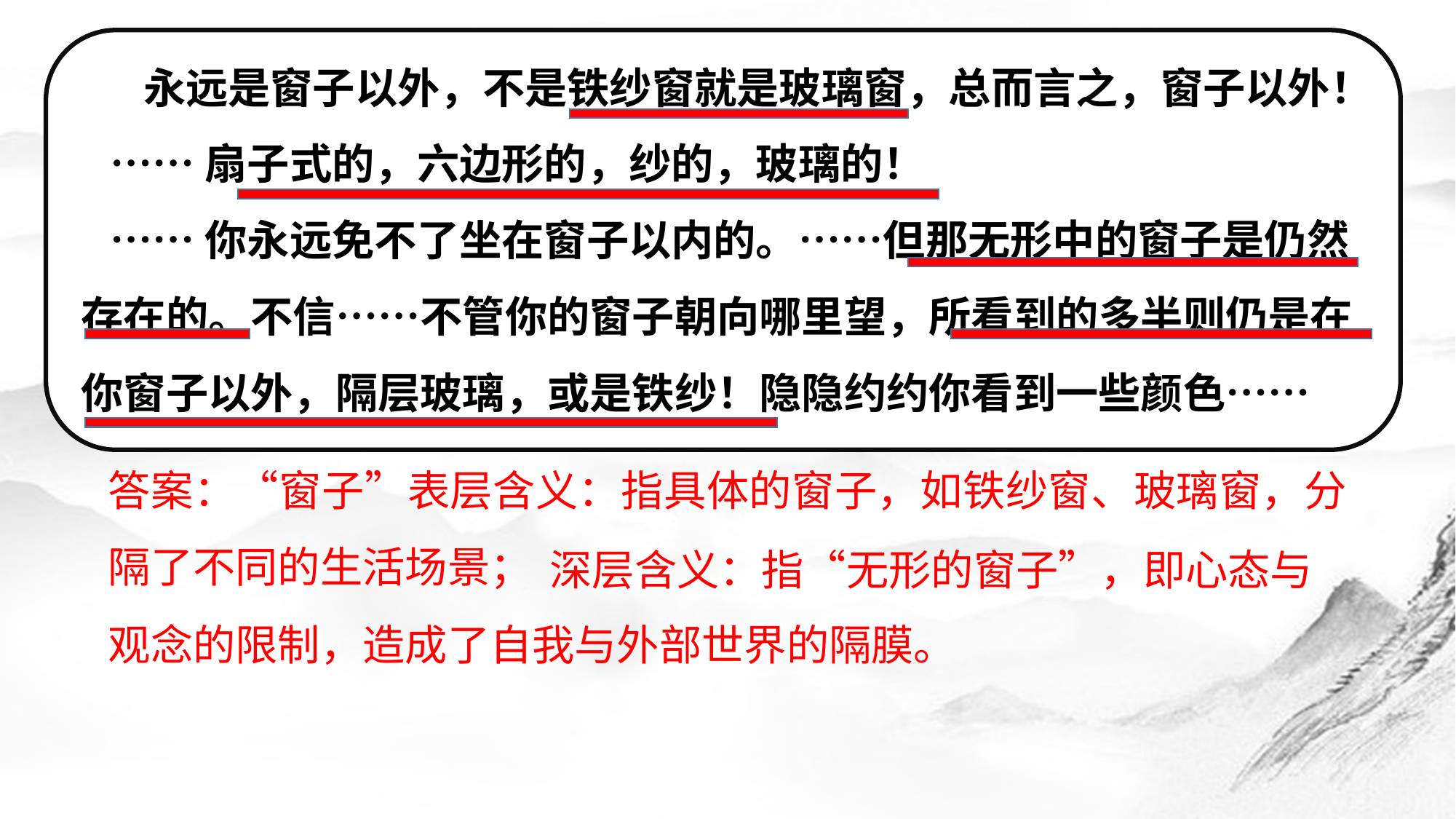

永远是窗子以外，不是铁纱窗就是玻璃窗，总而言之，窗子以外！
   ……扇子式的，六边形的，纱的，玻璃的！
   ……你永远免不了坐在窗子以内的。……但那无形中的窗子是仍然存在的。不信……不管你的窗子朝向哪里望，所看到的多半则仍是在你窗子以外，隔层玻璃，或是铁纱！隐隐约约你看到一些颜色……
词语理解题型

真题练习1：

窗子以外——林徽因（2017.全国Ⅱ卷）
问题：结合全文，说明文中“窗子”的含意。
答案：“窗子”表层含义：指具体的窗子，如铁纱窗、玻璃窗，分隔了不同的生活场景；

深层含义：指“无形的窗子”，即心态与
观念的限制，造成了自我与外部世界的隔膜。